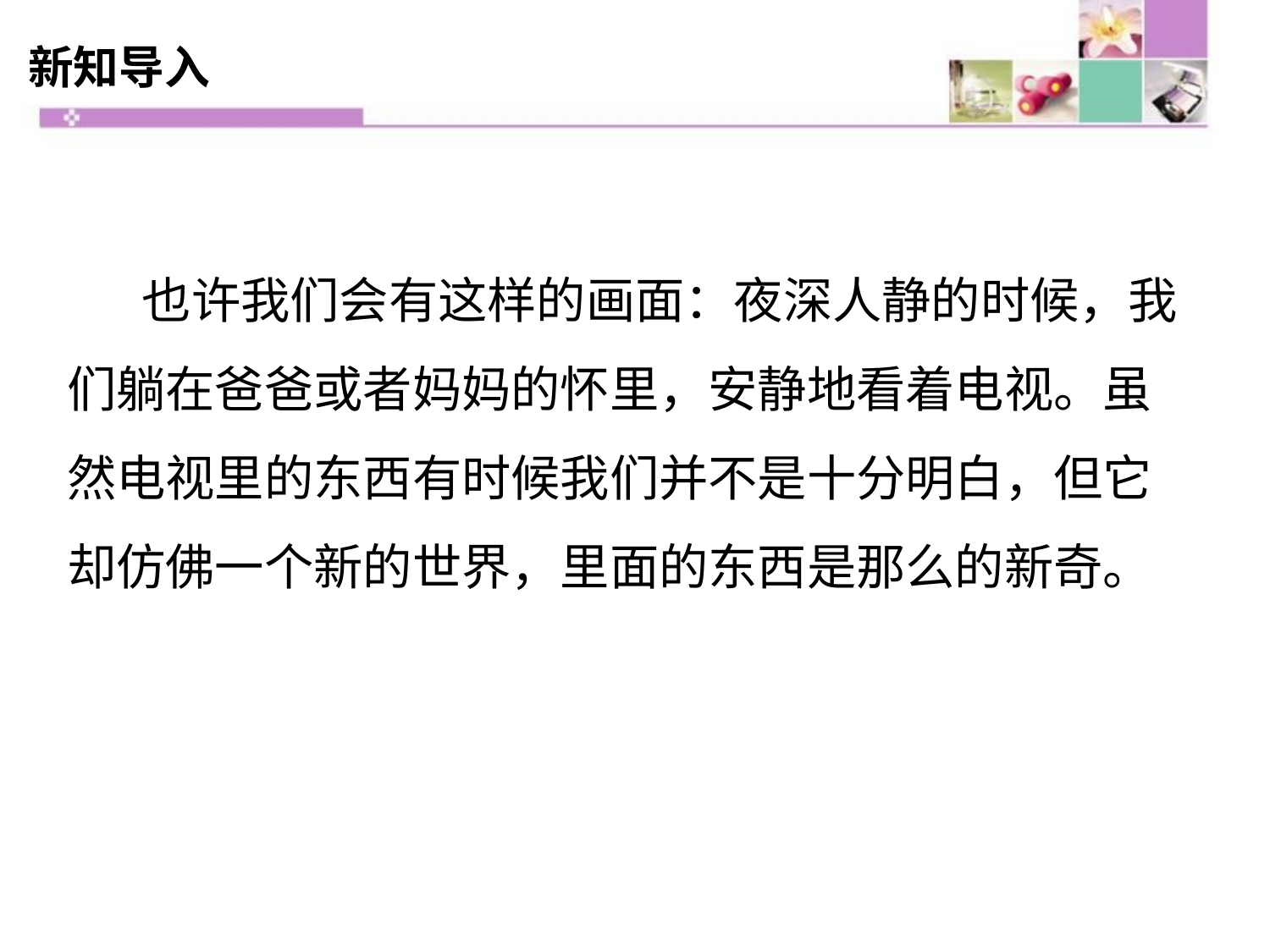

# 新知导入
也许我们会有这样的画面：夜深人静的时候，我们躺在爸爸或者妈妈的怀里，安静地看着电视。虽然电视里的东西有时候我们并不是十分明白，但它却仿佛一个新的世界，里面的东西是那么的新奇。